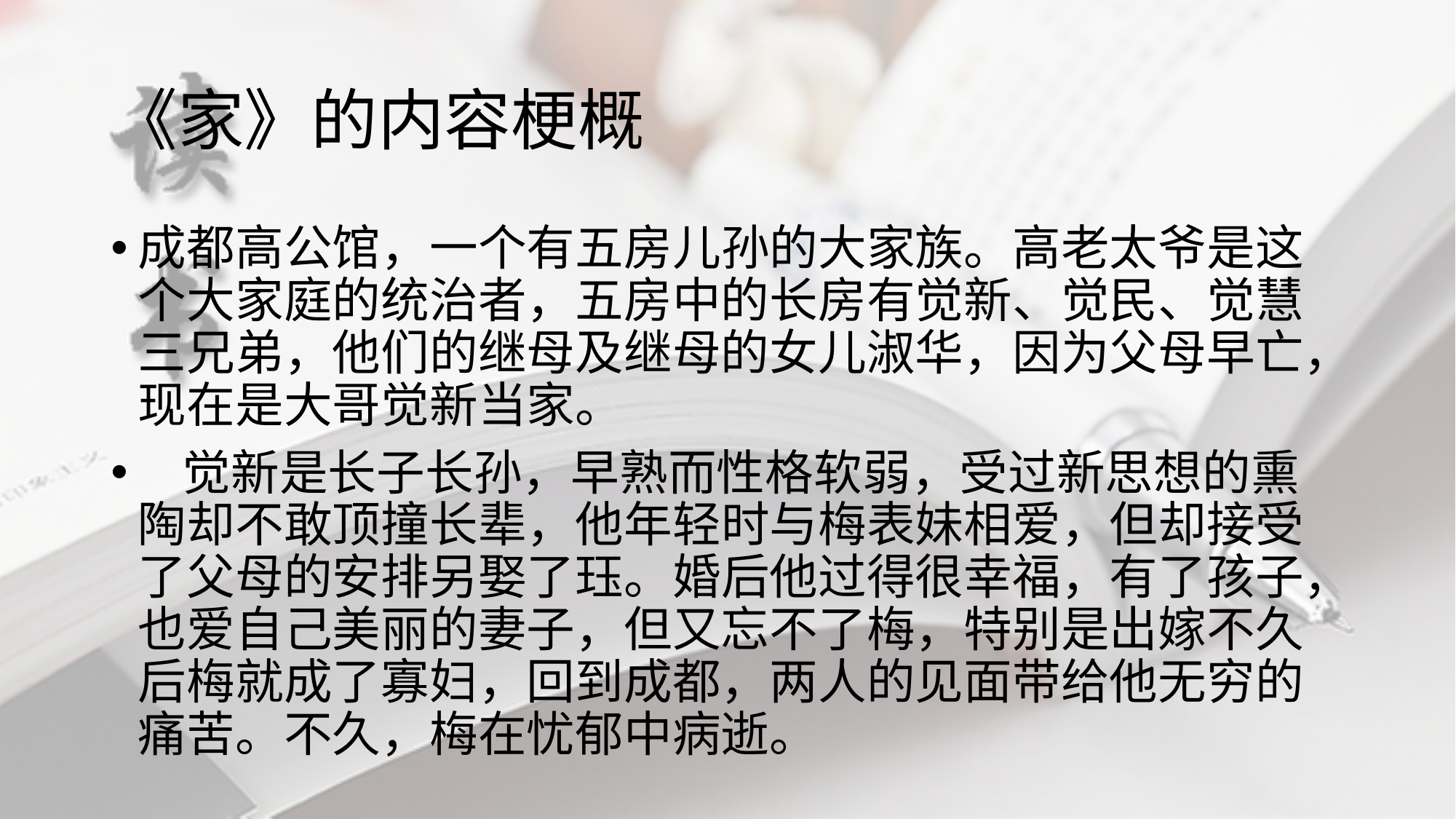

# 《家》的内容梗概
成都高公馆，一个有五房儿孙的大家族。高老太爷是这个大家庭的统治者，五房中的长房有觉新、觉民、觉慧三兄弟，他们的继母及继母的女儿淑华，因为父母早亡，现在是大哥觉新当家。
   觉新是长子长孙，早熟而性格软弱，受过新思想的熏陶却不敢顶撞长辈，他年轻时与梅表妹相爱，但却接受了父母的安排另娶了珏。婚后他过得很幸福，有了孩子，也爱自己美丽的妻子，但又忘不了梅，特别是出嫁不久后梅就成了寡妇，回到成都，两人的见面带给他无穷的痛苦。不久，梅在忧郁中病逝。